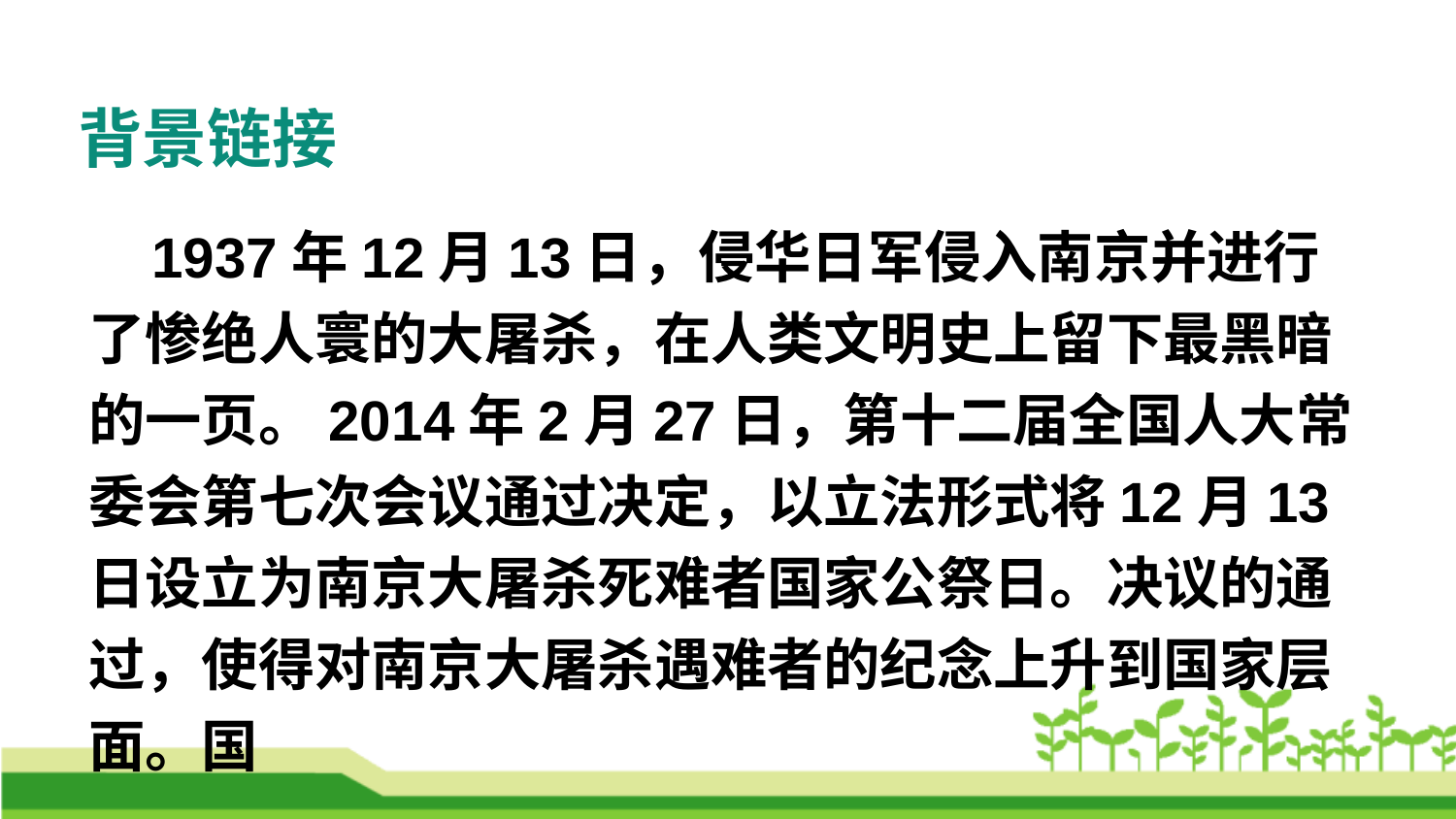

背景链接
    1937年12月13日，侵华日军侵入南京并进行了惨绝人寰的大屠杀，在人类文明史上留下最黑暗的一页。2014年2月27日，第十二届全国人大常委会第七次会议通过决定，以立法形式将12月13日设立为南京大屠杀死难者国家公祭日。决议的通过，使得对南京大屠杀遇难者的纪念上升到国家层面。国